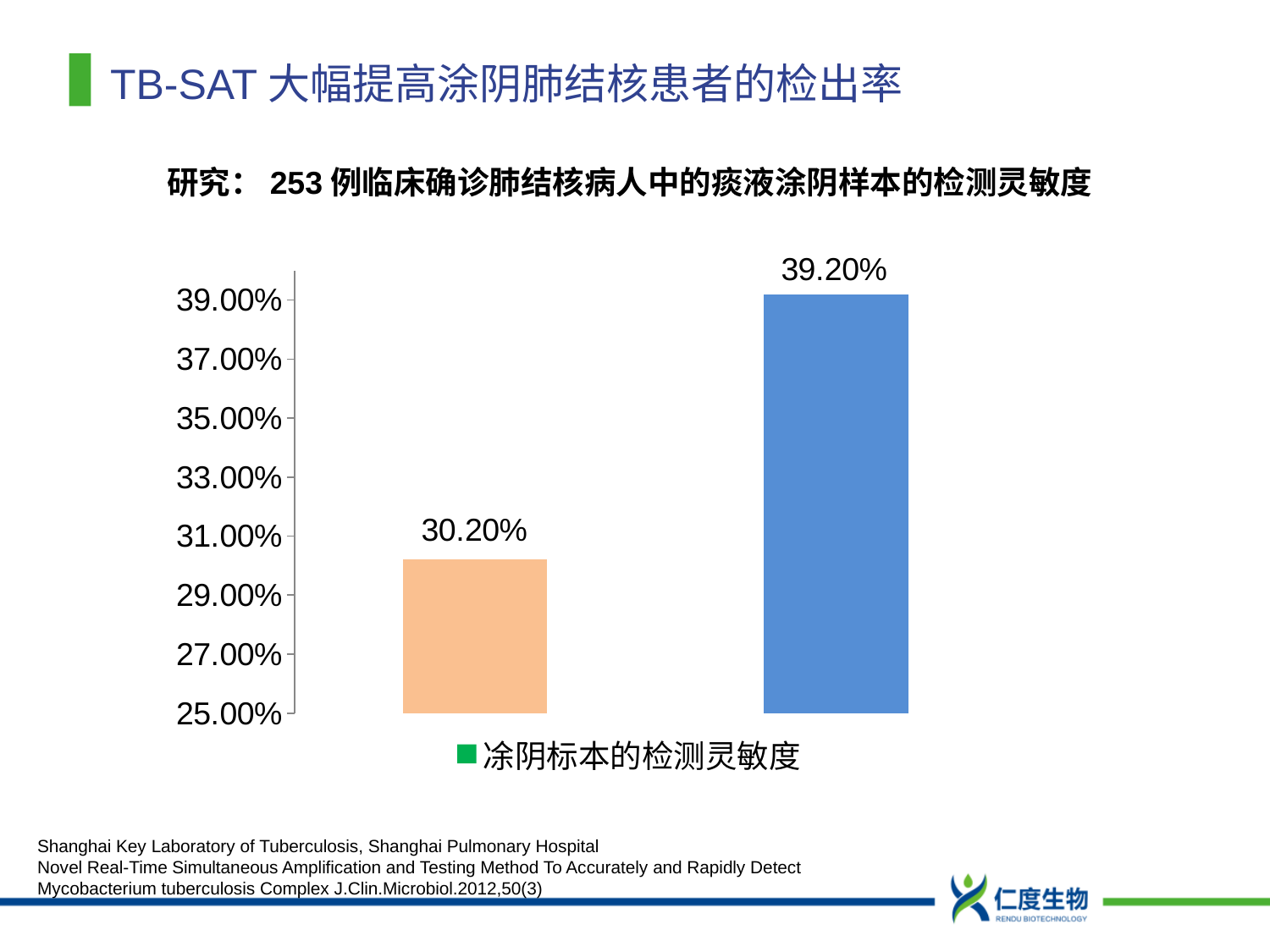

# TB-SAT大幅提高涂阴肺结核患者的检出率
研究：253例临床确诊肺结核病人中的痰液涂阴样本的检测灵敏度

### Chart

| Category | 凃阴标本的检测灵敏度 |
|---|---|
| MGIT960培养 | 0.3020000000000003 |
| SAT | 0.3920000000000045 |
Shanghai Key Laboratory of Tuberculosis, Shanghai Pulmonary Hospital
Novel Real-Time Simultaneous Amplification and Testing Method To Accurately and Rapidly Detect Mycobacterium tuberculosis Complex J.Clin.Microbiol.2012,50(3)